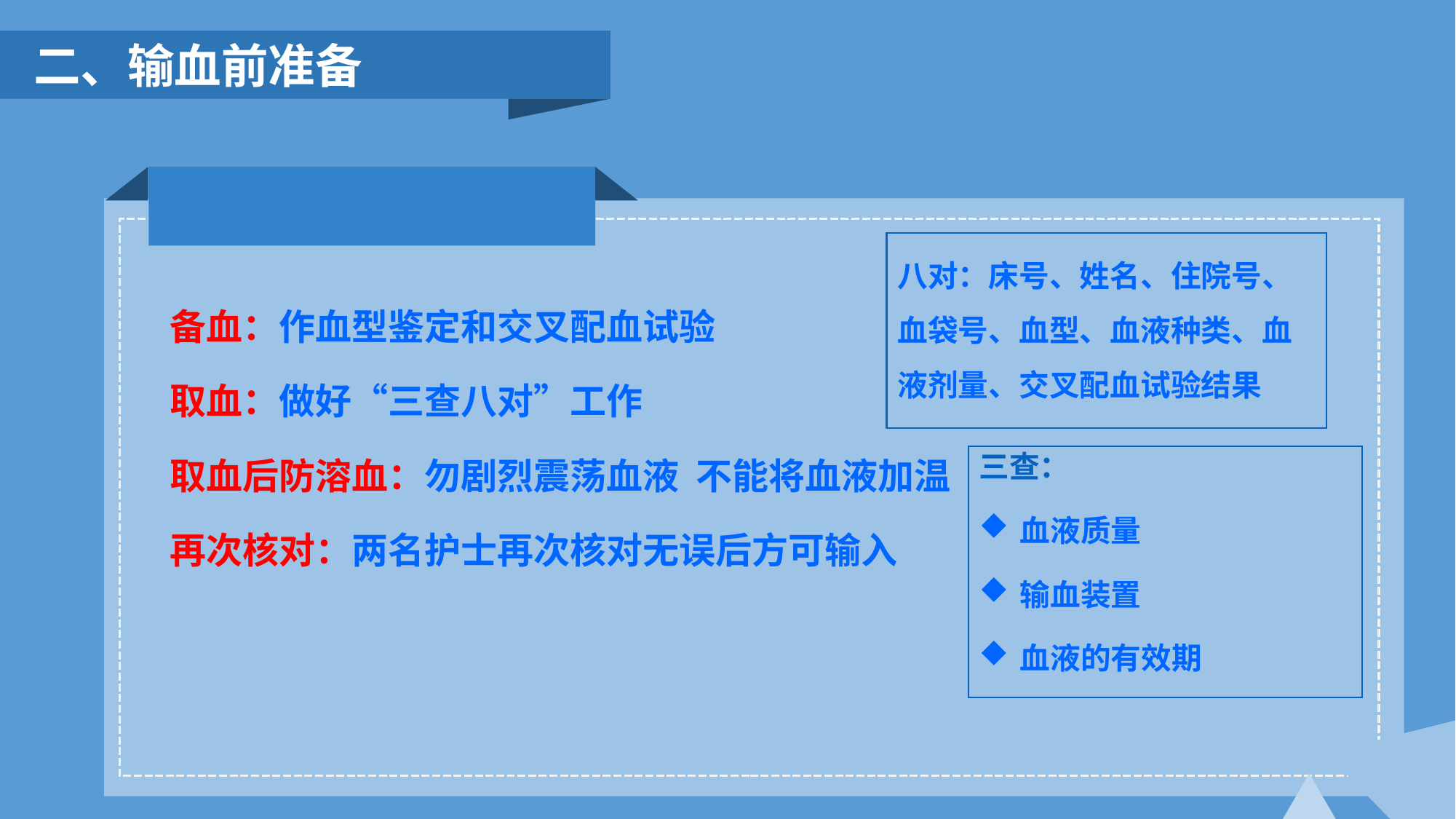

二、输血前准备

八对：床号、姓名、住院号、血袋号、血型、血液种类、血液剂量、交叉配血试验结果
备血：作血型鉴定和交叉配血试验
取血：做好“三查八对”工作
取血后防溶血：勿剧烈震荡血液  不能将血液加温
再次核对：两名护士再次核对无误后方可输入
三查：
血液质量
输血装置
血液的有效期